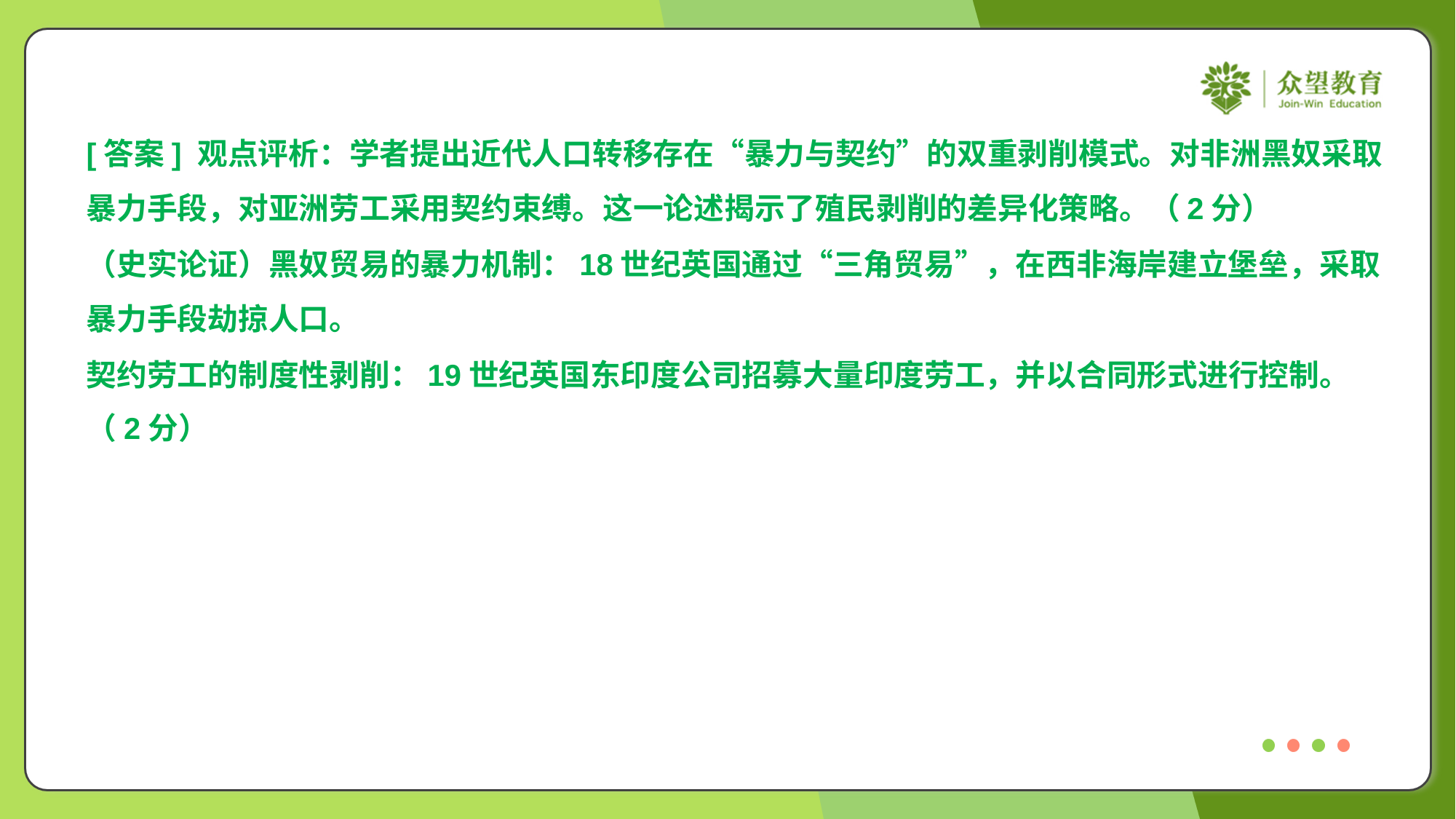

[答案] 观点评析：学者提出近代人口转移存在“暴力与契约”的双重剥削模式。对非洲黑奴采取
暴力手段，对亚洲劳工采用契约束缚。这一论述揭示了殖民剥削的差异化策略。（2分）
（史实论证）黑奴贸易的暴力机制：18世纪英国通过“三角贸易”，在西非海岸建立堡垒，采取
暴力手段劫掠人口。
契约劳工的制度性剥削：19世纪英国东印度公司招募大量印度劳工，并以合同形式进行控制。
（2分）